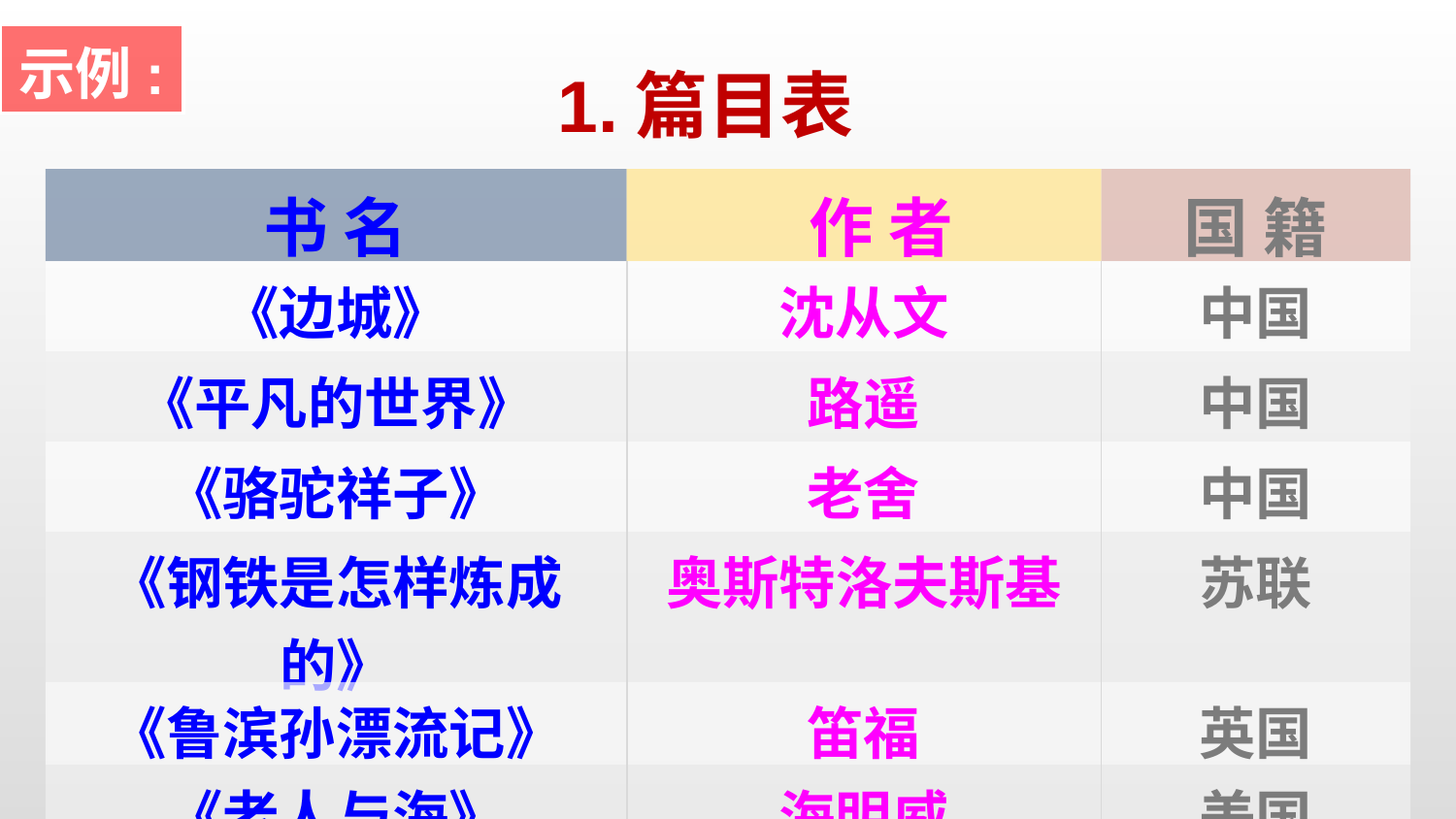

示例:
1.篇目表
| 书 名 | 作 者 | 国 籍 |
| --- | --- | --- |
| 《边城》 | 沈从文 | 中国 |
| 《平凡的世界》 | 路遥 | 中国 |
| 《骆驼祥子》 | 老舍 | 中国 |
| 《钢铁是怎样炼成的》 | 奥斯特洛夫斯基 | 苏联 |
| 《鲁滨孙漂流记》 | 笛福 | 英国 |
| 《老人与海》 | 海明威 | 美国 |